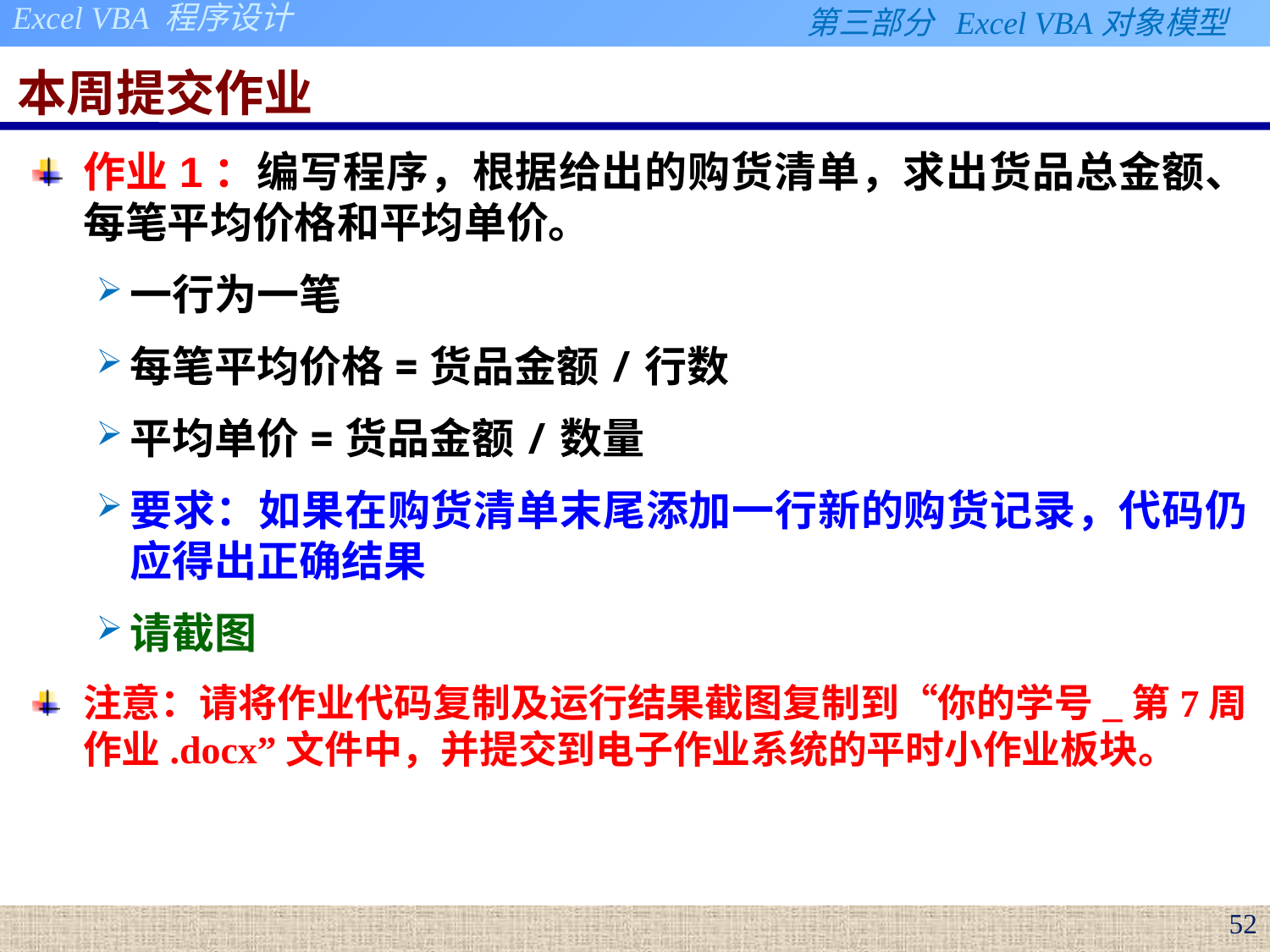

# 本周提交作业
作业1：编写程序，根据给出的购货清单，求出货品总金额、每笔平均价格和平均单价。
一行为一笔
每笔平均价格=货品金额/行数
平均单价=货品金额/数量
要求：如果在购货清单末尾添加一行新的购货记录，代码仍应得出正确结果
请截图
注意：请将作业代码复制及运行结果截图复制到“你的学号_第7周作业.docx”文件中，并提交到电子作业系统的平时小作业板块。